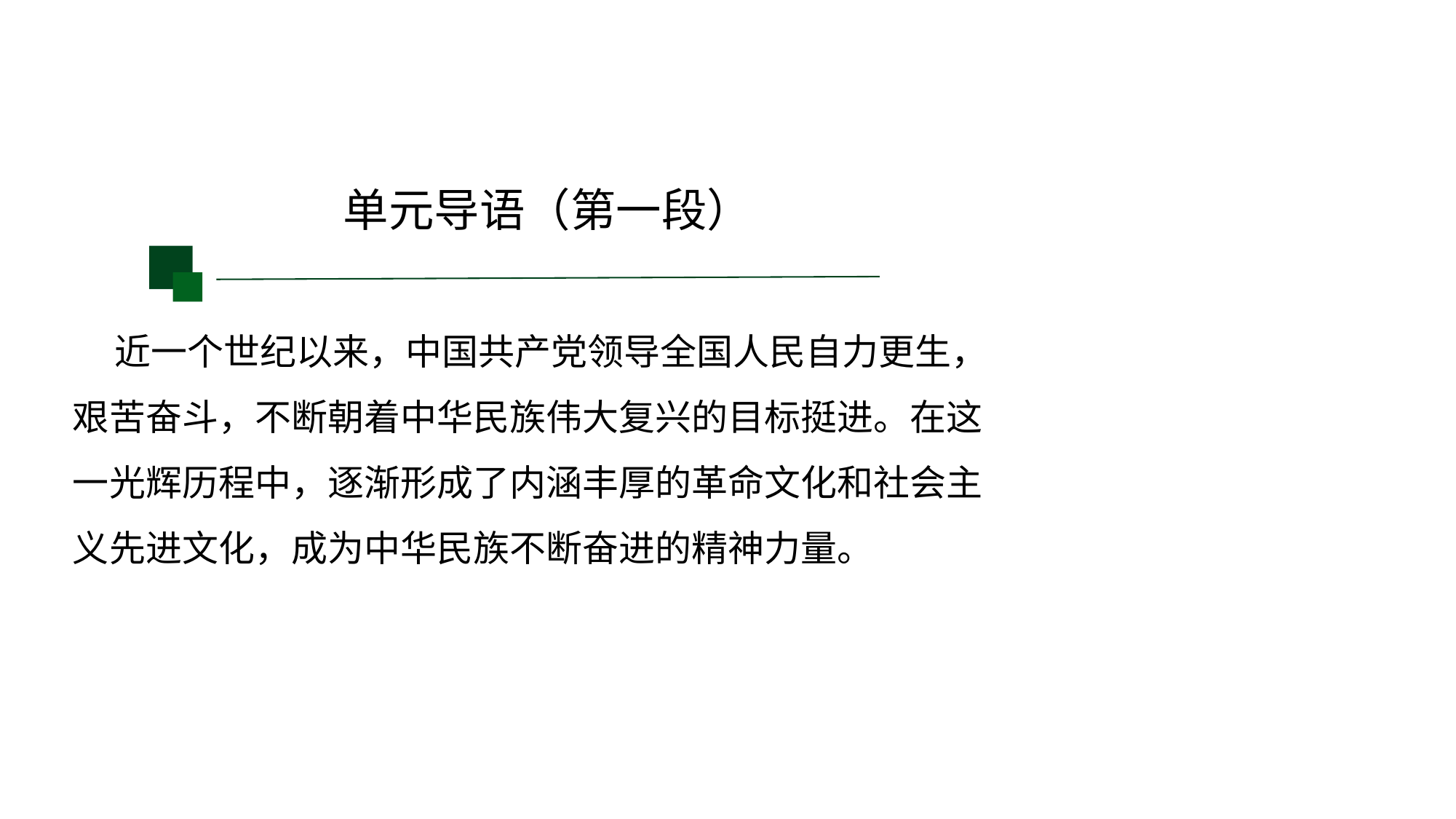

单元导语（第一段）

    近一个世纪以来，中国共产党领导全国人民自力更生，艰苦奋斗，不断朝着中华民族伟大复兴的目标挺进。在这一光辉历程中，逐渐形成了内涵丰厚的革命文化和社会主义先进文化，成为中华民族不断奋进的精神力量。